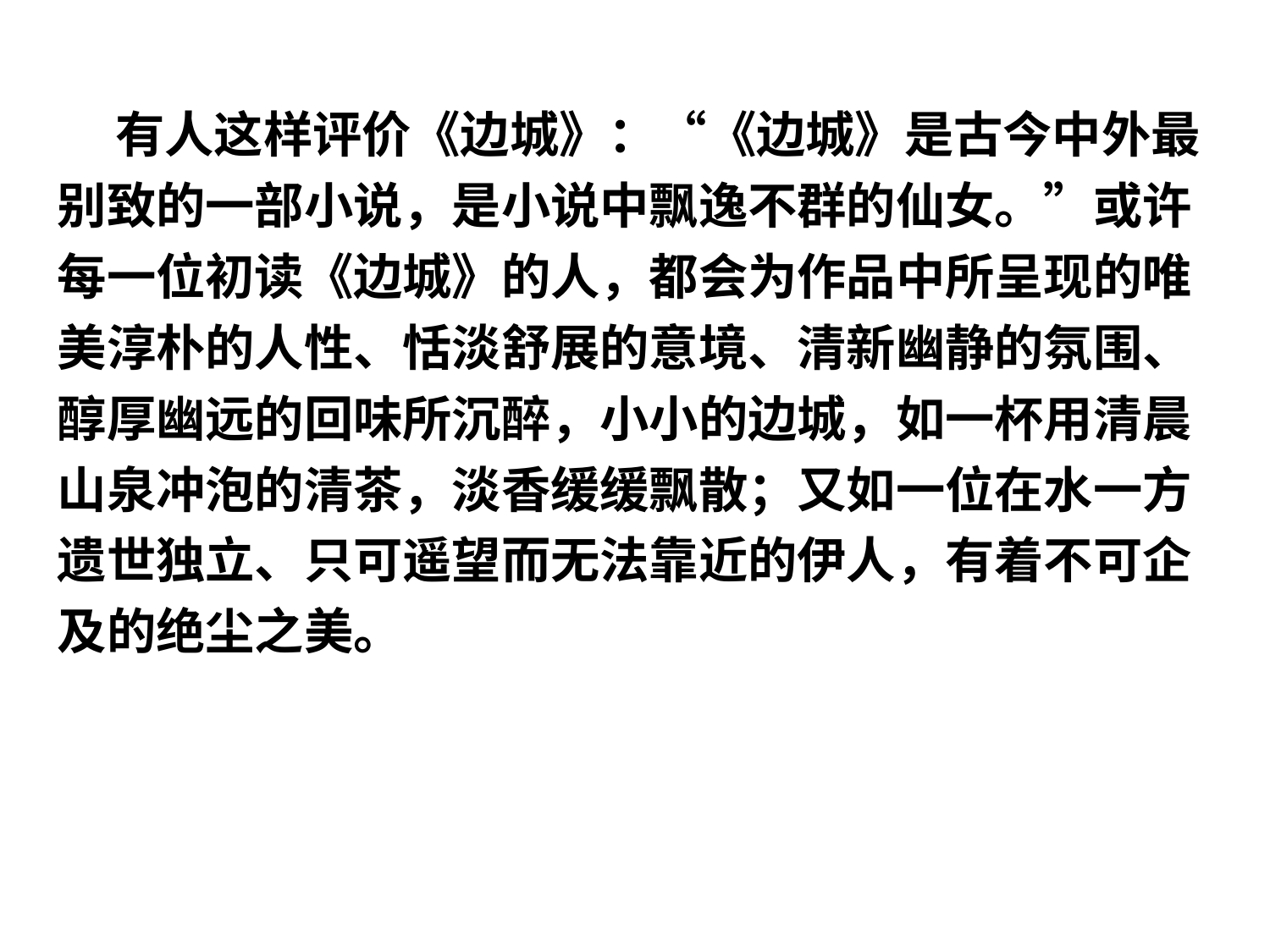

有人这样评价《边城》：“《边城》是古今中外最别致的一部小说，是小说中飘逸不群的仙女。”或许每一位初读《边城》的人，都会为作品中所呈现的唯美淳朴的人性、恬淡舒展的意境、清新幽静的氛围、醇厚幽远的回味所沉醉，小小的边城，如一杯用清晨山泉冲泡的清茶，淡香缓缓飘散；又如一位在水一方遗世独立、只可遥望而无法靠近的伊人，有着不可企及的绝尘之美。